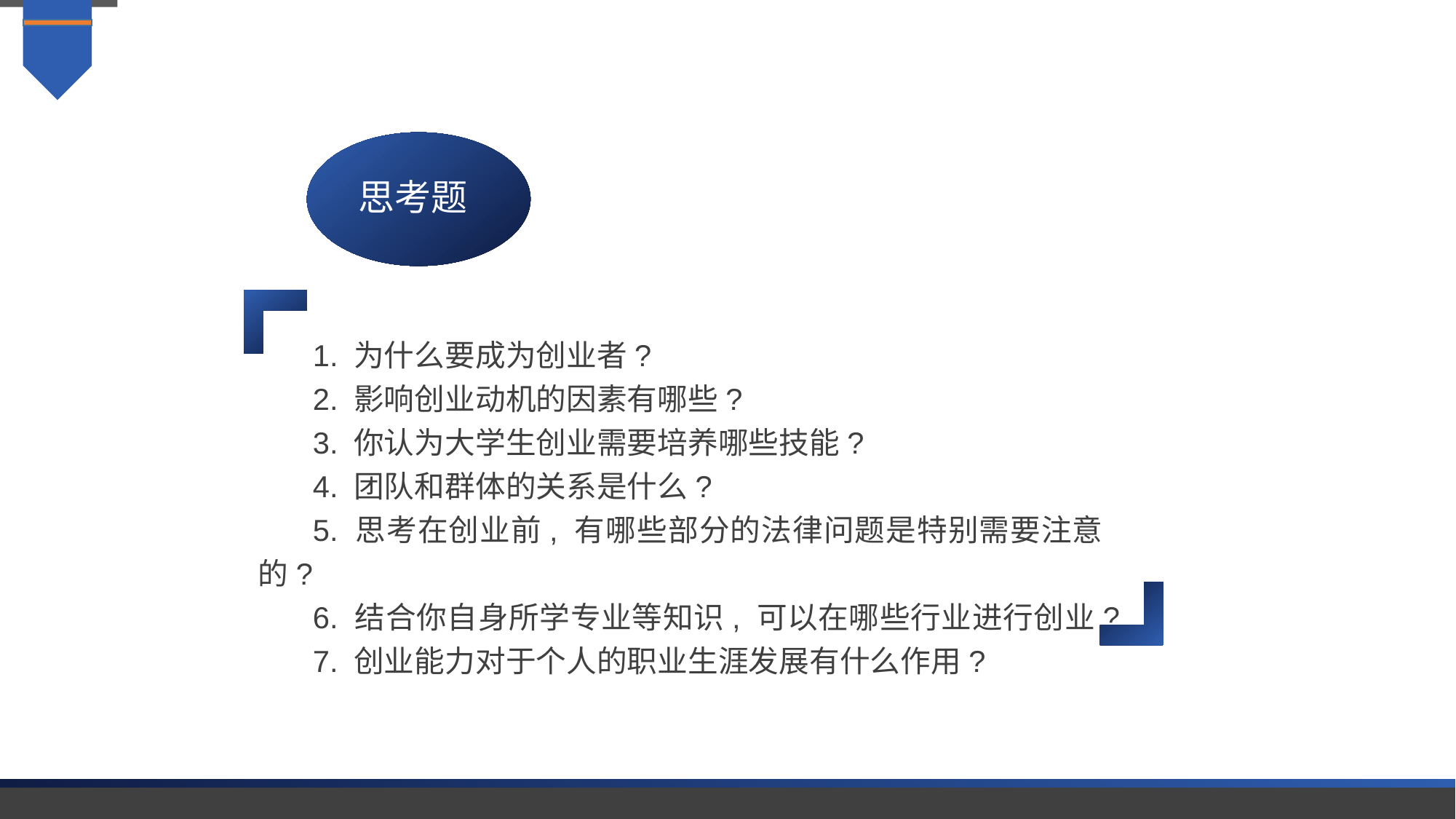

思考题

1. 为什么要成为创业者?
2. 影响创业动机的因素有哪些?
3. 你认为大学生创业需要培养哪些技能?
4. 团队和群体的关系是什么?
5. 思考在创业前, 有哪些部分的法律问题是特别需要注意的?
6. 结合你自身所学专业等知识, 可以在哪些行业进行创业?
7. 创业能力对于个人的职业生涯发展有什么作用?